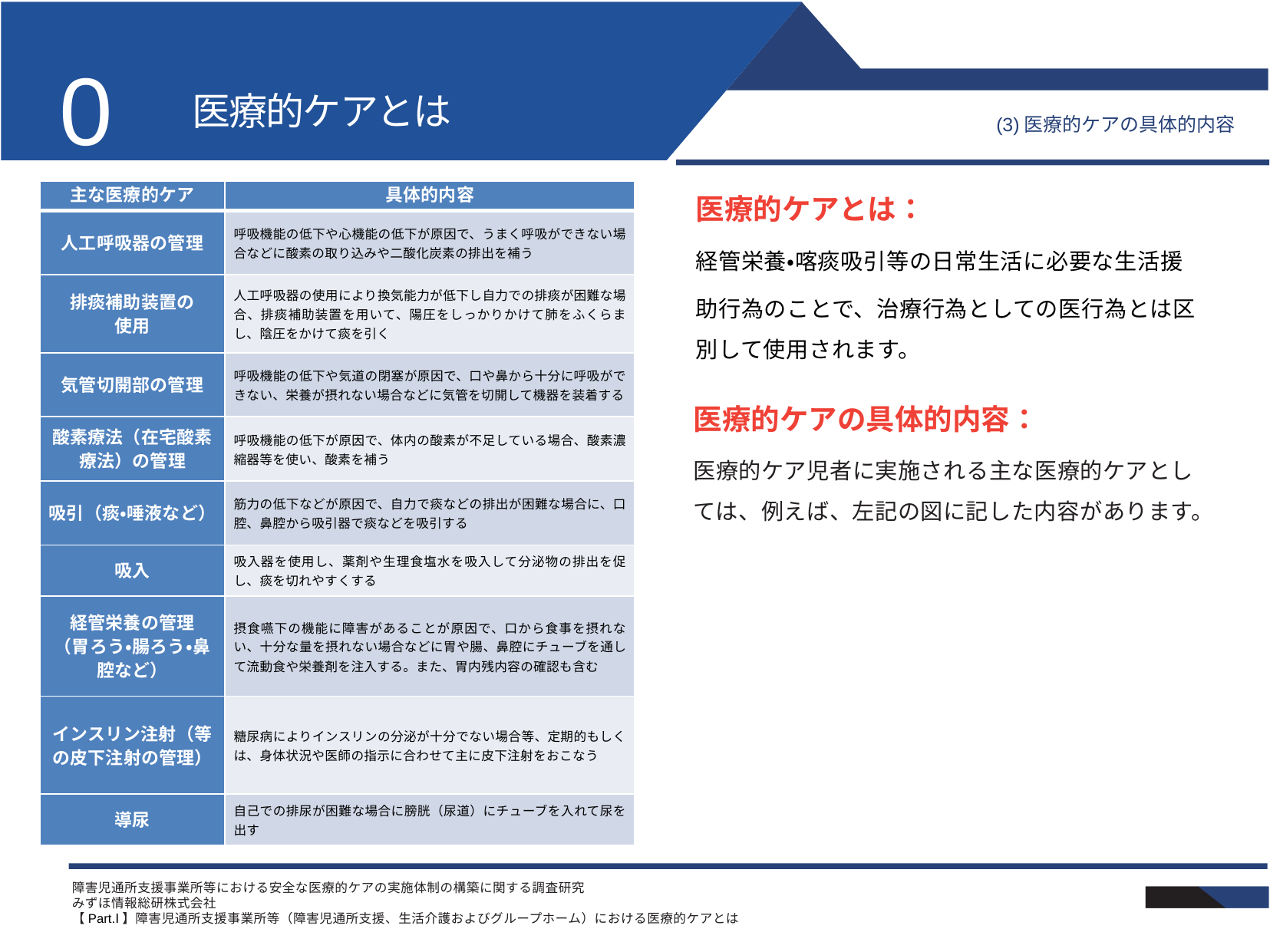

01
# 医療的ケアとは
(3)医療的ケアの具体的内容

医療的ケアとは：
経管栄養・喀痰吸引等の日常生活に必要な生活援
助行為のことで、治療行為としての医行為とは区別して使用されます。
| 主な医療的ケア | 具体的内容 |
| --- | --- |
| 人工呼吸器の管理 | 呼吸機能の低下や心機能の低下が原因で、うまく呼吸ができない場合などに酸素の取り込みや二酸化炭素の排出を補う |
| 排痰補助装置の 使用 | 人工呼吸器の使用により換気能力が低下し自力での排痰が困難な場合、排痰補助装置を用いて、陽圧をしっかりかけて肺をふくらまし、陰圧をかけて痰を引く |
| 気管切開部の管理 | 呼吸機能の低下や気道の閉塞が原因で、口や鼻から十分に呼吸ができない、栄養が摂れない場合などに気管を切開して機器を装着する |
| 酸素療法（在宅酸素療法）の管理 | 呼吸機能の低下が原因で、体内の酸素が不足している場合、酸素濃縮器等を使い、酸素を補う |
| 吸引（痰・唾液など） | 筋力の低下などが原因で、自力で痰などの排出が困難な場合に、口腔、鼻腔から吸引器で痰などを吸引する |
| 吸入 | 吸入器を使用し、薬剤や生理食塩水を吸入して分泌物の排出を促し、痰を切れやすくする |
| 経管栄養の管理 （胃ろう・腸ろう・鼻腔など） | 摂食嚥下の機能に障害があることが原因で、口から食事を摂れない、十分な量を摂れない場合などに胃や腸、鼻腔にチューブを通して流動食や栄養剤を注入する。また、胃内残内容の確認も含む |
| インスリン注射（等の皮下注射の管理） | 糖尿病によりインスリンの分泌が十分でない場合等、定期的もしくは、身体状況や医師の指示に合わせて主に皮下注射をおこなう |
| 導尿 | 自己での排尿が困難な場合に膀胱（尿道）にチューブを入れて尿を出す |
医療的ケアの具体的内容：
医療的ケア児者に実施される主な医療的ケアとしては、例えば、左記の図に記した内容があります。

障害児通所支援事業所等における安全な医療的ケアの実施体制の構築に関する調査研究
みずほ情報総研株式会社
【Part.Ⅰ】障害児通所支援事業所等（障害児通所支援、生活介護およびグループホーム）における医療的ケアとは

10